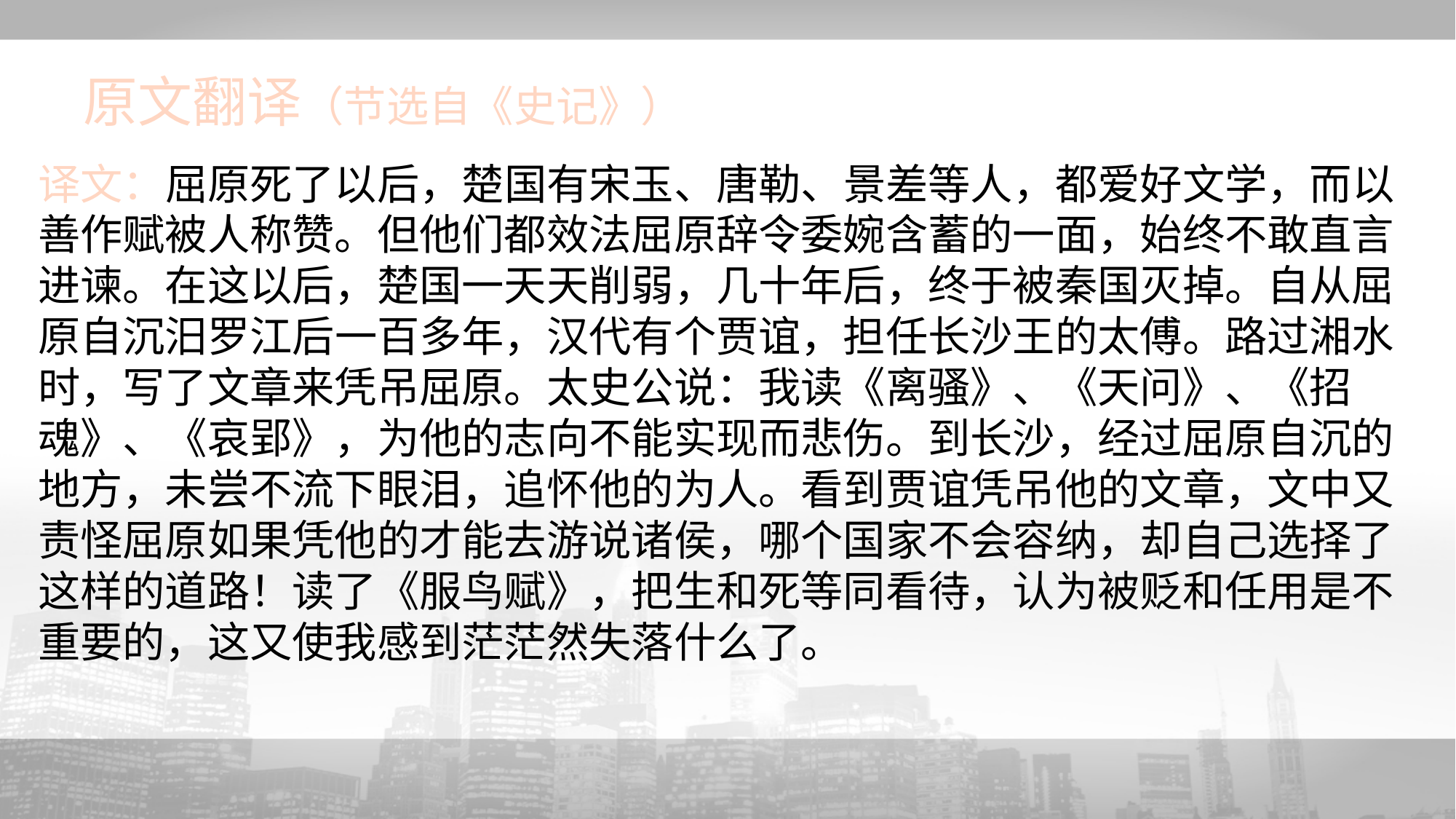

# 原文翻译（节选自《史记》）
译文：屈原死了以后，楚国有宋玉、唐勒、景差等人，都爱好文学，而以善作赋被人称赞。但他们都效法屈原辞令委婉含蓄的一面，始终不敢直言进谏。在这以后，楚国一天天削弱，几十年后，终于被秦国灭掉。自从屈原自沉汨罗江后一百多年，汉代有个贾谊，担任长沙王的太傅。路过湘水时，写了文章来凭吊屈原。太史公说：我读《离骚》、《天问》、《招魂》、《哀郢》，为他的志向不能实现而悲伤。到长沙，经过屈原自沉的地方，未尝不流下眼泪，追怀他的为人。看到贾谊凭吊他的文章，文中又责怪屈原如果凭他的才能去游说诸侯，哪个国家不会容纳，却自己选择了这样的道路！读了《服鸟赋》，把生和死等同看待，认为被贬和任用是不重要的，这又使我感到茫茫然失落什么了。